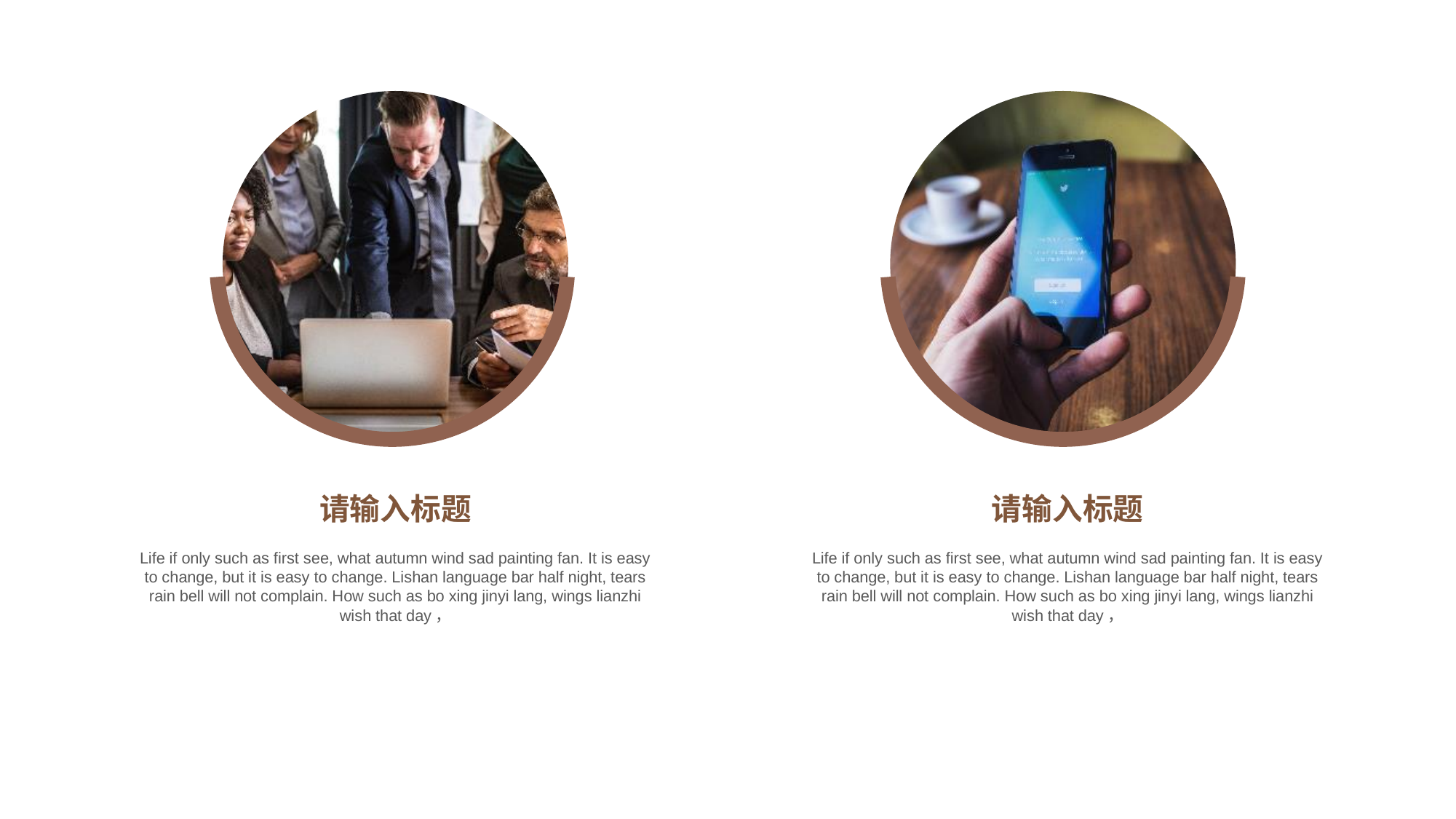

请输入标题
请输入标题
Life if only such as first see, what autumn wind sad painting fan. It is easy to change, but it is easy to change. Lishan language bar half night, tears rain bell will not complain. How such as bo xing jinyi lang, wings lianzhi wish that day，
Life if only such as first see, what autumn wind sad painting fan. It is easy to change, but it is easy to change. Lishan language bar half night, tears rain bell will not complain. How such as bo xing jinyi lang, wings lianzhi wish that day，